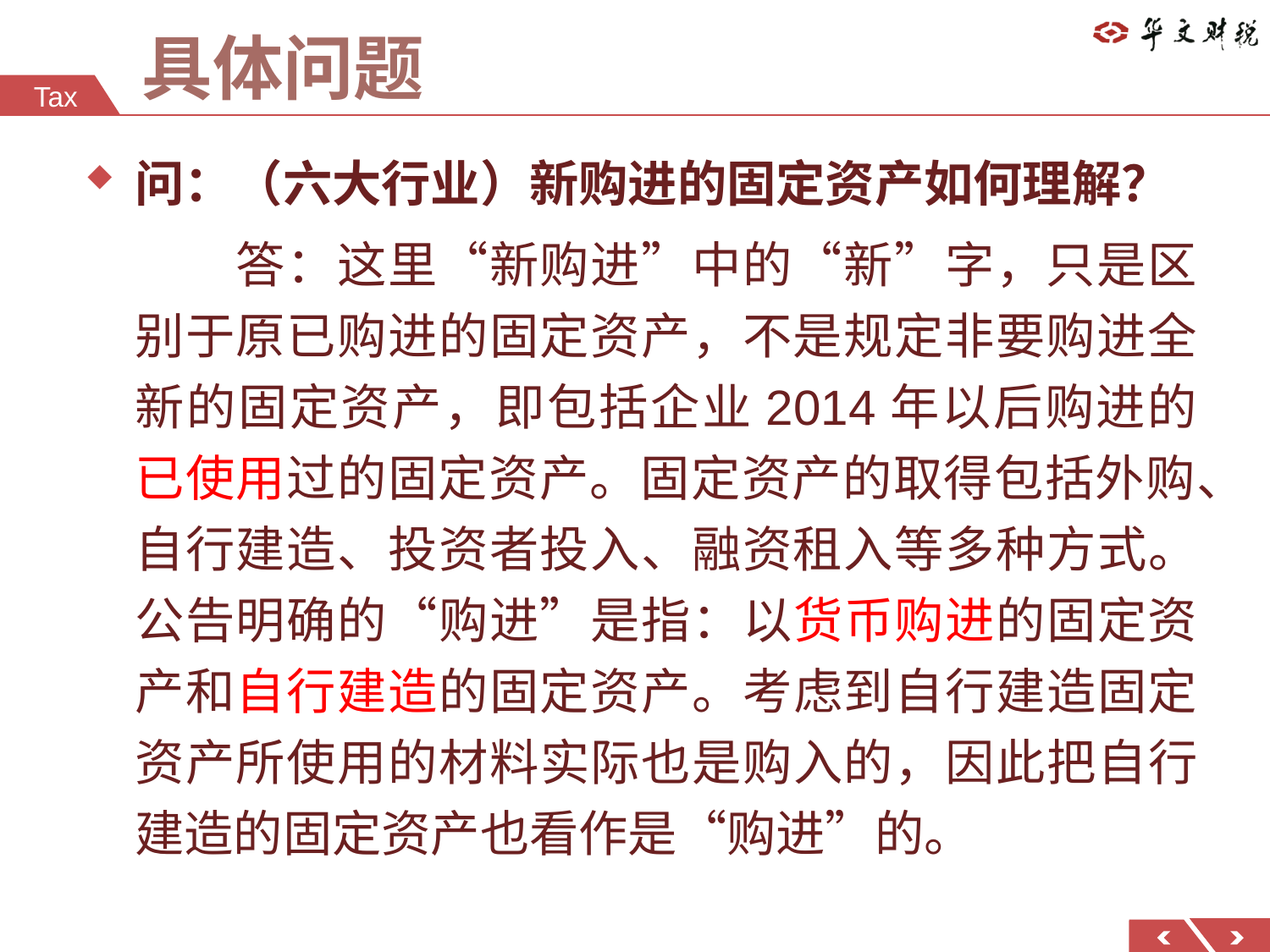

# 具体问题
问：（六大行业）新购进的固定资产如何理解？
　　答：这里“新购进”中的“新”字，只是区别于原已购进的固定资产，不是规定非要购进全新的固定资产，即包括企业2014年以后购进的已使用过的固定资产。固定资产的取得包括外购、自行建造、投资者投入、融资租入等多种方式。公告明确的“购进”是指：以货币购进的固定资产和自行建造的固定资产。考虑到自行建造固定资产所使用的材料实际也是购入的，因此把自行建造的固定资产也看作是“购进”的。